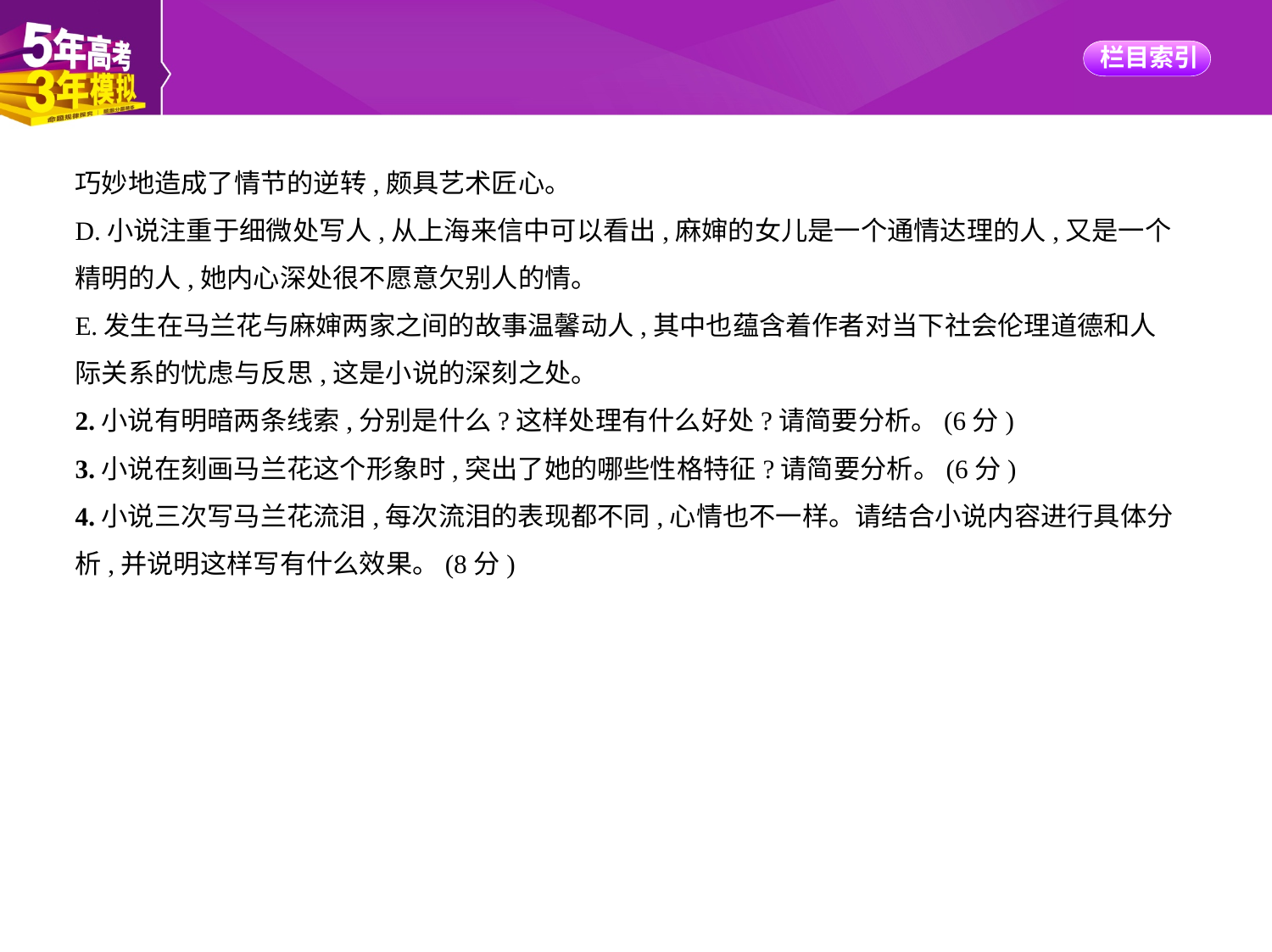

巧妙地造成了情节的逆转,颇具艺术匠心。
D.小说注重于细微处写人,从上海来信中可以看出,麻婶的女儿是一个通情达理的人,又是一个
精明的人,她内心深处很不愿意欠别人的情。
E.发生在马兰花与麻婶两家之间的故事温馨动人,其中也蕴含着作者对当下社会伦理道德和人
际关系的忧虑与反思,这是小说的深刻之处。
2.小说有明暗两条线索,分别是什么?这样处理有什么好处?请简要分析。(6分)
3.小说在刻画马兰花这个形象时,突出了她的哪些性格特征?请简要分析。(6分)
4.小说三次写马兰花流泪,每次流泪的表现都不同,心情也不一样。请结合小说内容进行具体分
析,并说明这样写有什么效果。(8分)